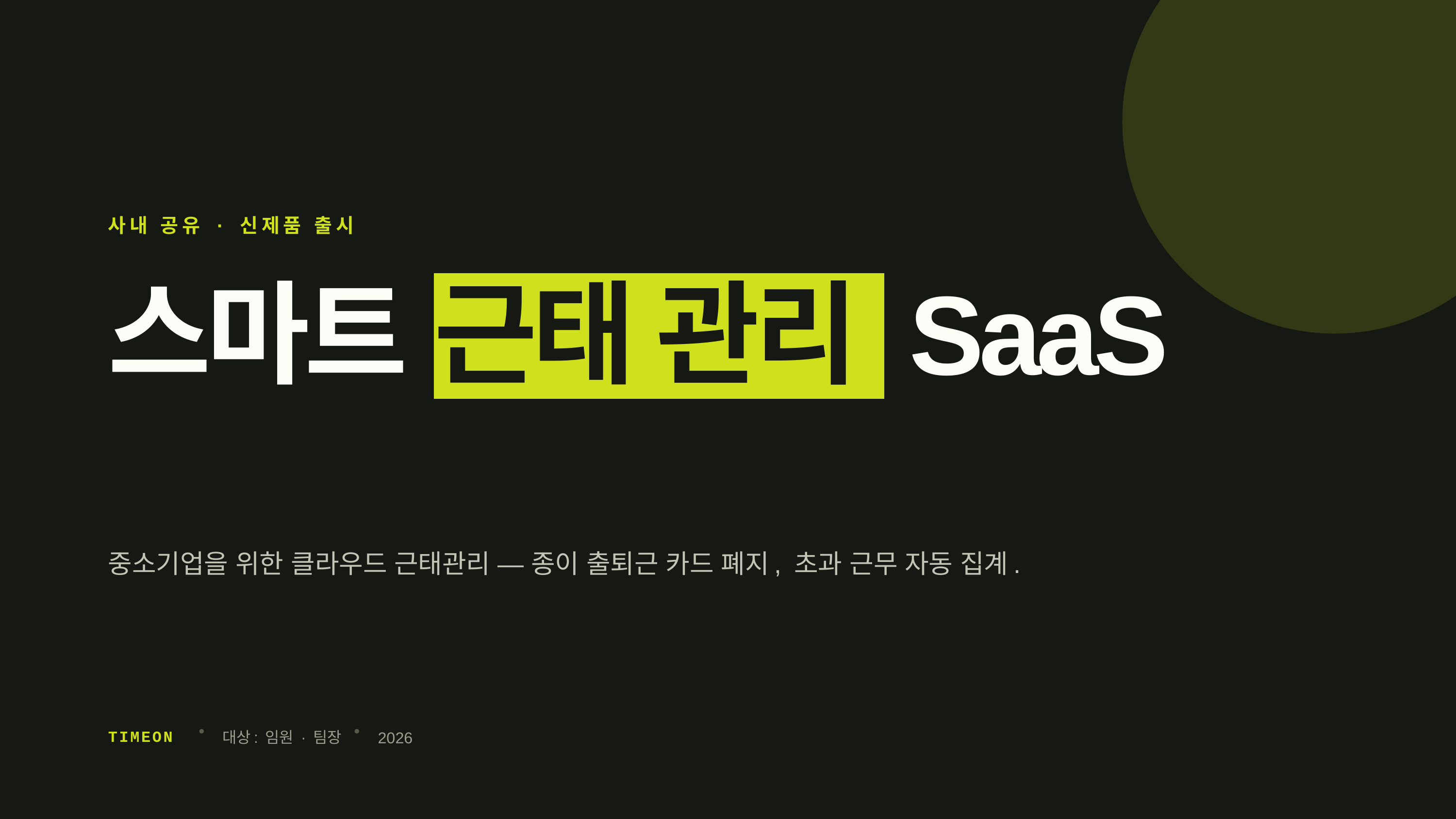

사내 공유 · 신제품 출시
스마트 근태 관리 SaaS
중소기업을 위한 클라우드 근태관리 — 종이 출퇴근 카드 폐지, 초과 근무 자동 집계.
TIMEON
대상: 임원 · 팀장
2026